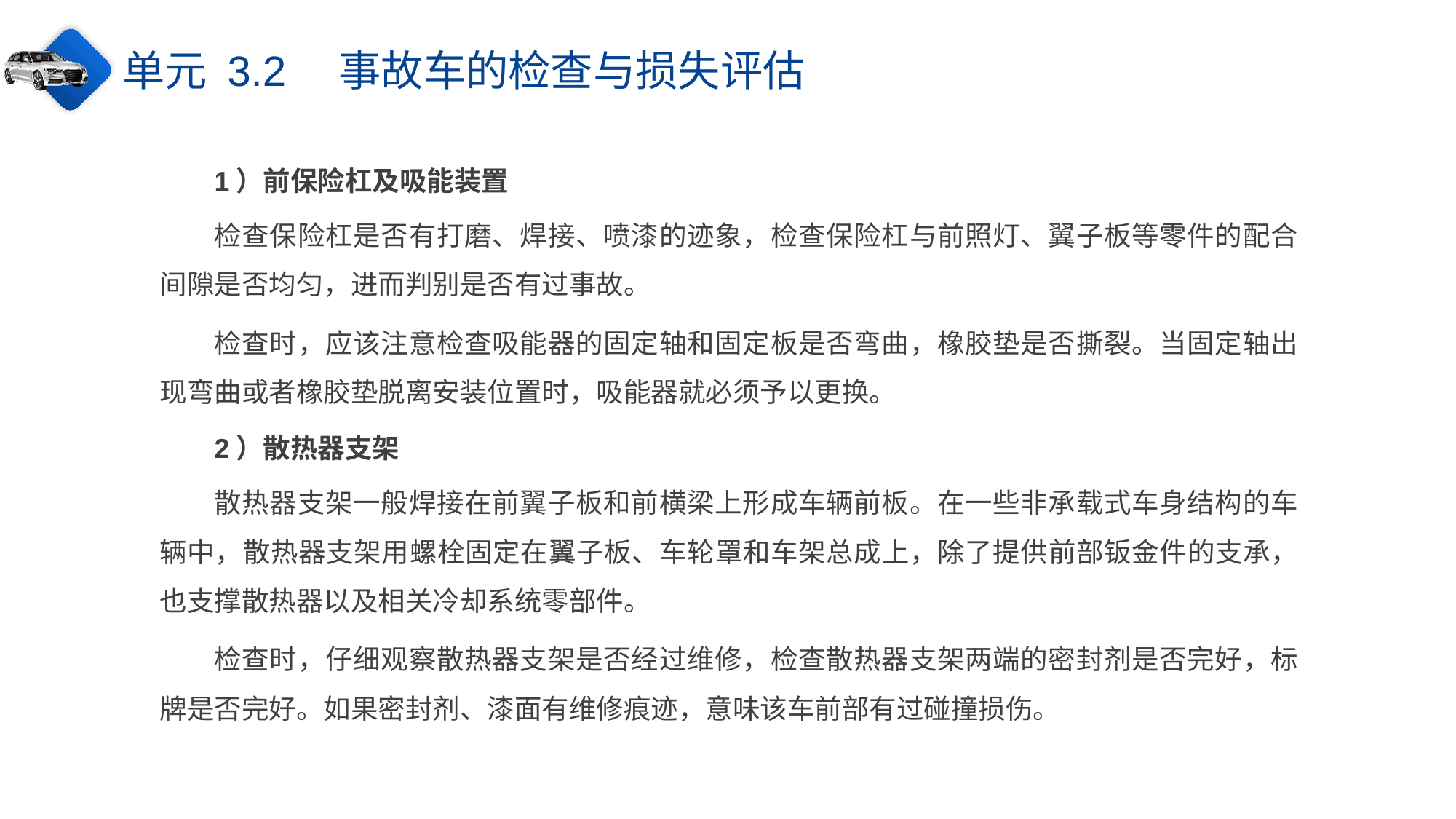

单元 3.2　事故车的检查与损失评估
1）前保险杠及吸能装置
检查保险杠是否有打磨、焊接、喷漆的迹象，检查保险杠与前照灯、翼子板等零件的配合间隙是否均匀，进而判别是否有过事故。
检查时，应该注意检查吸能器的固定轴和固定板是否弯曲，橡胶垫是否撕裂。当固定轴出现弯曲或者橡胶垫脱离安装位置时，吸能器就必须予以更换。
2）散热器支架
散热器支架一般焊接在前翼子板和前横梁上形成车辆前板。在一些非承载式车身结构的车辆中，散热器支架用螺栓固定在翼子板、车轮罩和车架总成上，除了提供前部钣金件的支承，也支撑散热器以及相关冷却系统零部件。
检查时，仔细观察散热器支架是否经过维修，检查散热器支架两端的密封剂是否完好，标牌是否完好。如果密封剂、漆面有维修痕迹，意味该车前部有过碰撞损伤。